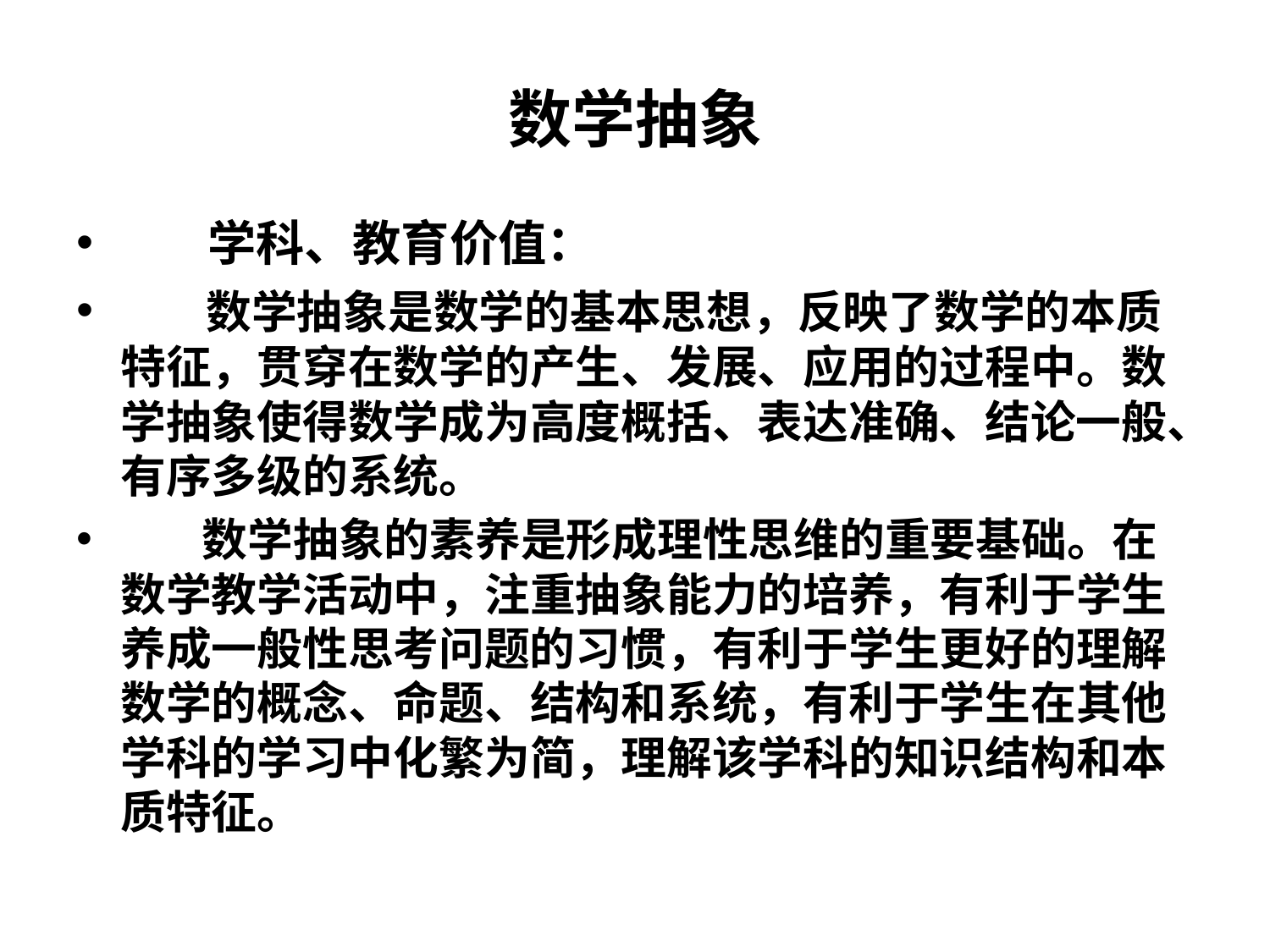

# 数学抽象
       学科、教育价值：
       数学抽象是数学的基本思想，反映了数学的本质特征，贯穿在数学的产生、发展、应用的过程中。数学抽象使得数学成为高度概括、表达准确、结论一般、有序多级的系统。
       数学抽象的素养是形成理性思维的重要基础。在数学教学活动中，注重抽象能力的培养，有利于学生养成一般性思考问题的习惯，有利于学生更好的理解数学的概念、命题、结构和系统，有利于学生在其他学科的学习中化繁为简，理解该学科的知识结构和本质特征。